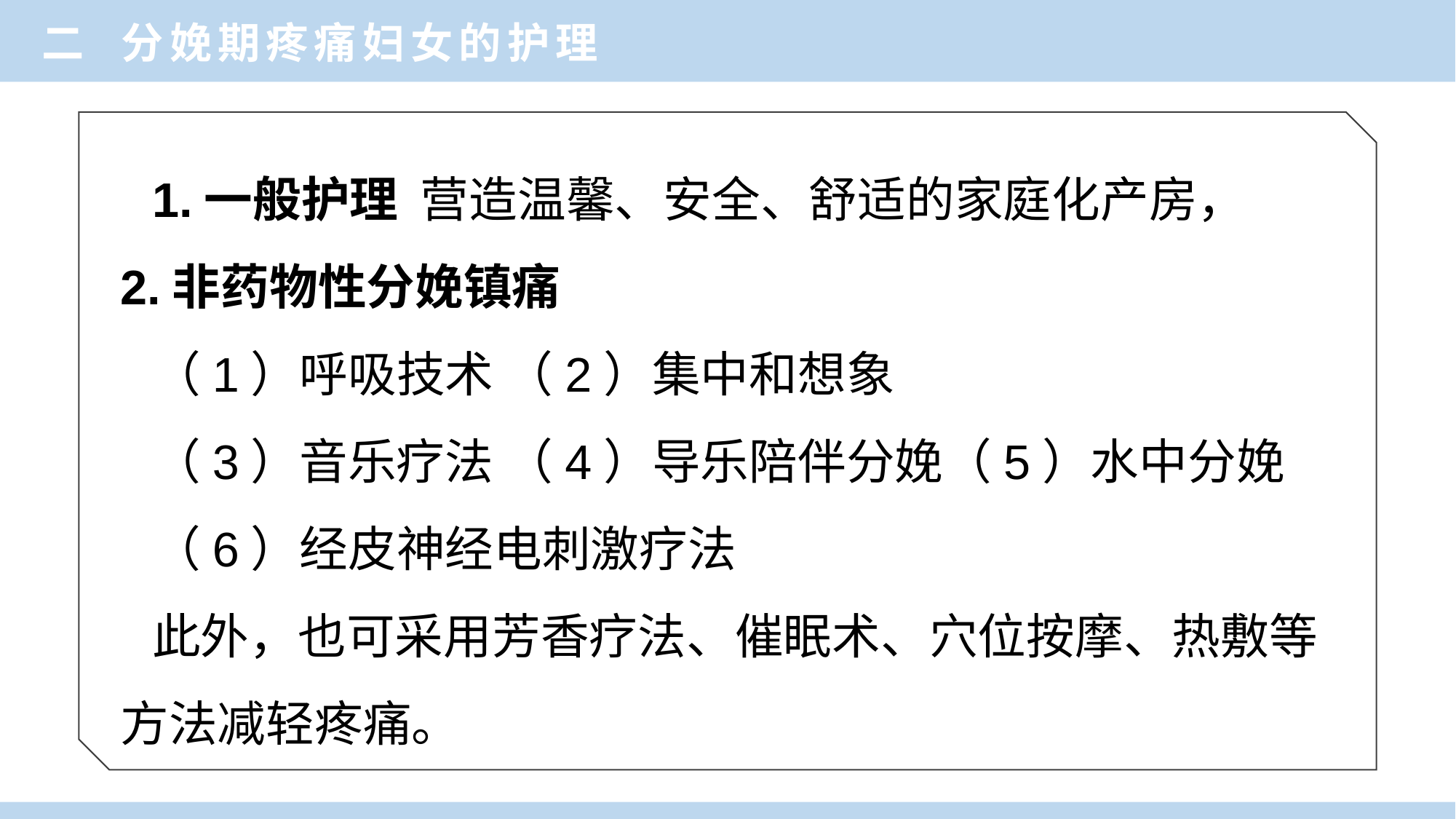

二  分娩期疼痛妇女的护理

1.一般护理  营造温馨、安全、舒适的家庭化产房，     2.非药物性分娩镇痛
（1）呼吸技术 （2）集中和想象
（3）音乐疗法 （4）导乐陪伴分娩（5）水中分娩
（6）经皮神经电刺激疗法
此外，也可采用芳香疗法、催眠术、穴位按摩、热敷等方法减轻疼痛。